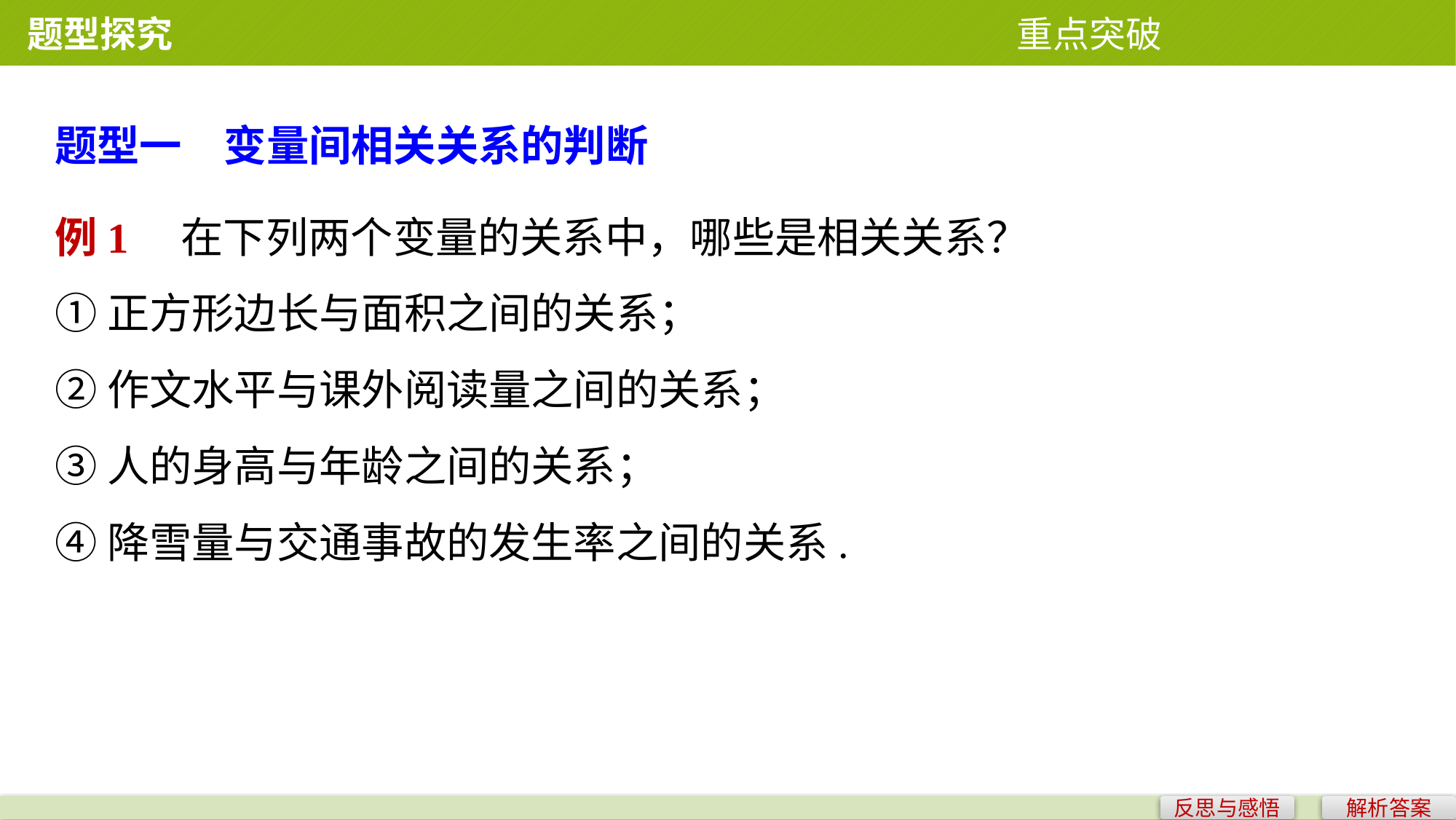

题型探究                                                                                                       重点突破
题型一　变量间相关关系的判断
例1　在下列两个变量的关系中，哪些是相关关系？
①正方形边长与面积之间的关系；
②作文水平与课外阅读量之间的关系；
③人的身高与年龄之间的关系；
④降雪量与交通事故的发生率之间的关系.
反思与感悟
解析答案